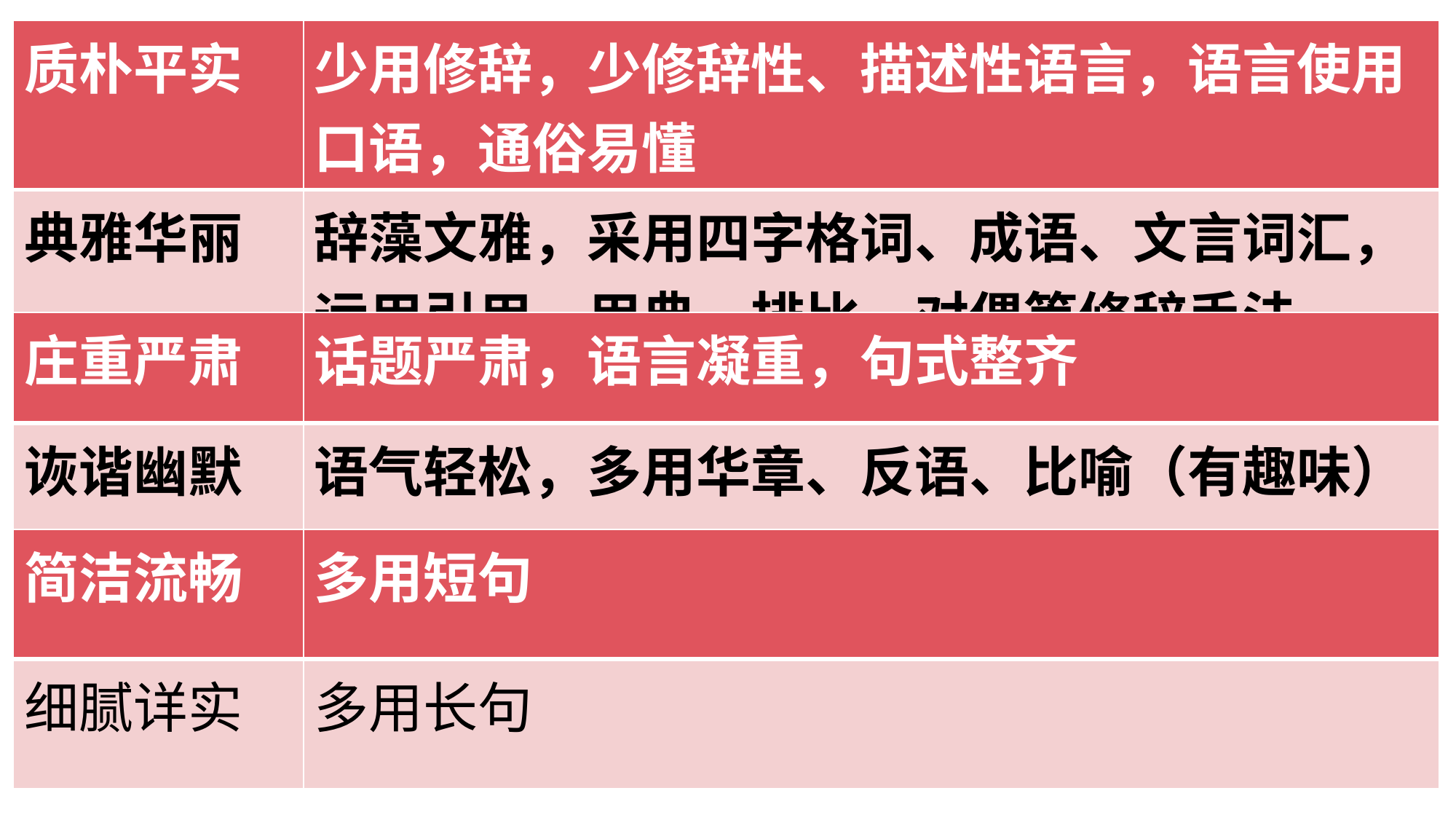

| 质朴平实 | 少用修辞，少修辞性、描述性语言，语言使用口语，通俗易懂 |
| --- | --- |
| 典雅华丽 | 辞藻文雅，采用四字格词、成语、文言词汇，运用引用、用典、排比、对偶等修辞手法 |
#
| 庄重严肃 | 话题严肃，语言凝重，句式整齐 |
| --- | --- |
| 诙谐幽默 | 语气轻松，多用华章、反语、比喻（有趣味） |
| 简洁流畅 | 多用短句 |
| --- | --- |
| 细腻详实 | 多用长句 |